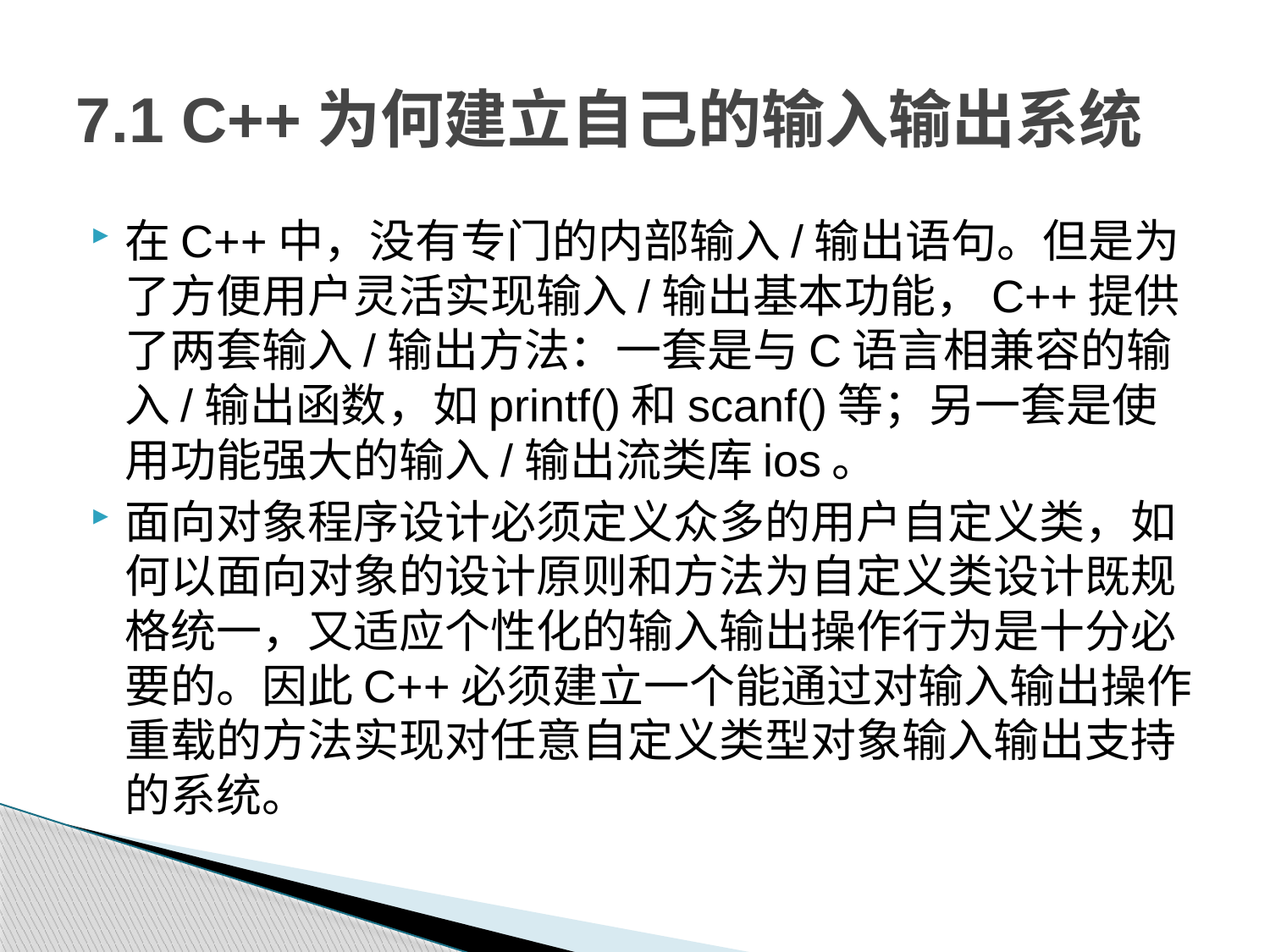

# 7.1 C++为何建立自己的输入输出系统
在C++中，没有专门的内部输入/输出语句。但是为了方便用户灵活实现输入/输出基本功能，C++提供了两套输入/输出方法：一套是与C语言相兼容的输入/输出函数，如printf()和scanf()等；另一套是使用功能强大的输入/输出流类库ios。
面向对象程序设计必须定义众多的用户自定义类，如何以面向对象的设计原则和方法为自定义类设计既规格统一，又适应个性化的输入输出操作行为是十分必要的。因此C++必须建立一个能通过对输入输出操作重载的方法实现对任意自定义类型对象输入输出支持的系统。